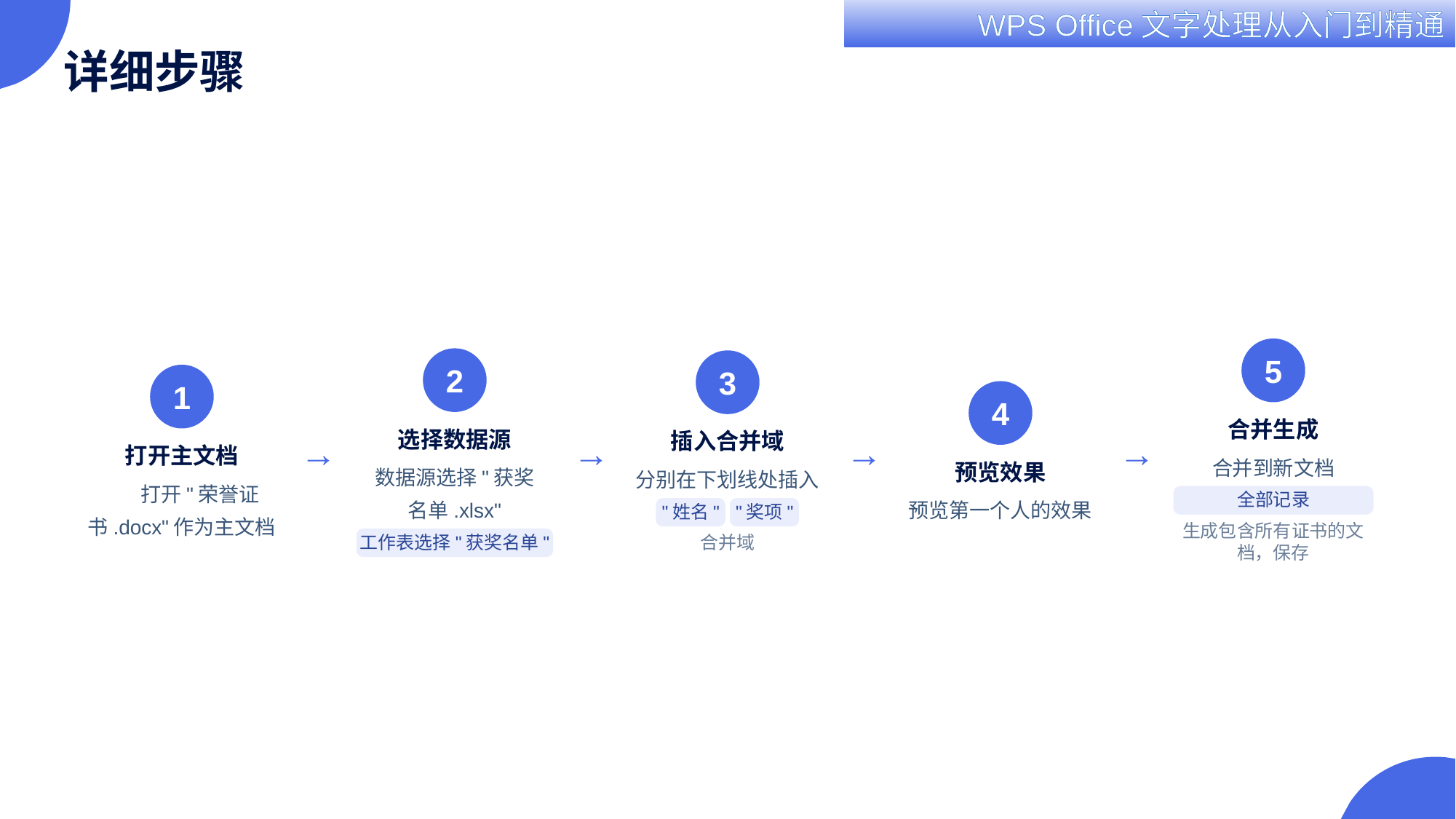

详细步骤

5

2
3

1

4
合并生成
选择数据源
插入合并域
→
→
→
→
打开主文档
合并到新文档
预览效果
数据源选择"获奖名单.xlsx"
分别在下划线处插入
打开"荣誉证书.docx"作为主文档

全部记录
预览第一个人的效果

"姓名"
"奖项"
生成包含所有证书的文档，保存

工作表选择"获奖名单"
合并域